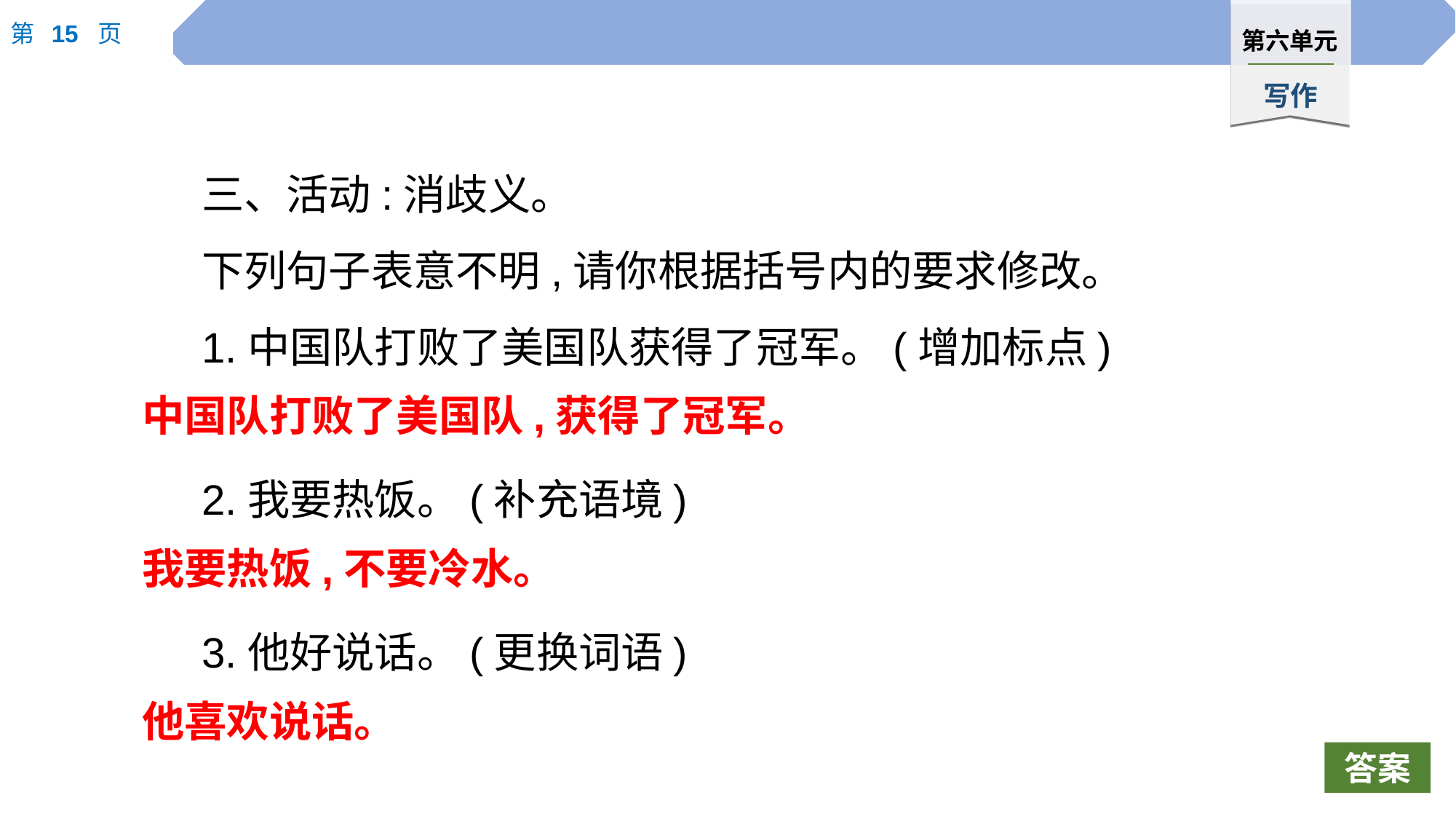

三、活动:消歧义。
下列句子表意不明,请你根据括号内的要求修改。
1.中国队打败了美国队获得了冠军。(增加标点)

2.我要热饭。(补充语境)

3.他好说话。(更换词语)

中国队打败了美国队,获得了冠军。

我要热饭,不要冷水。

他喜欢说话。

答案